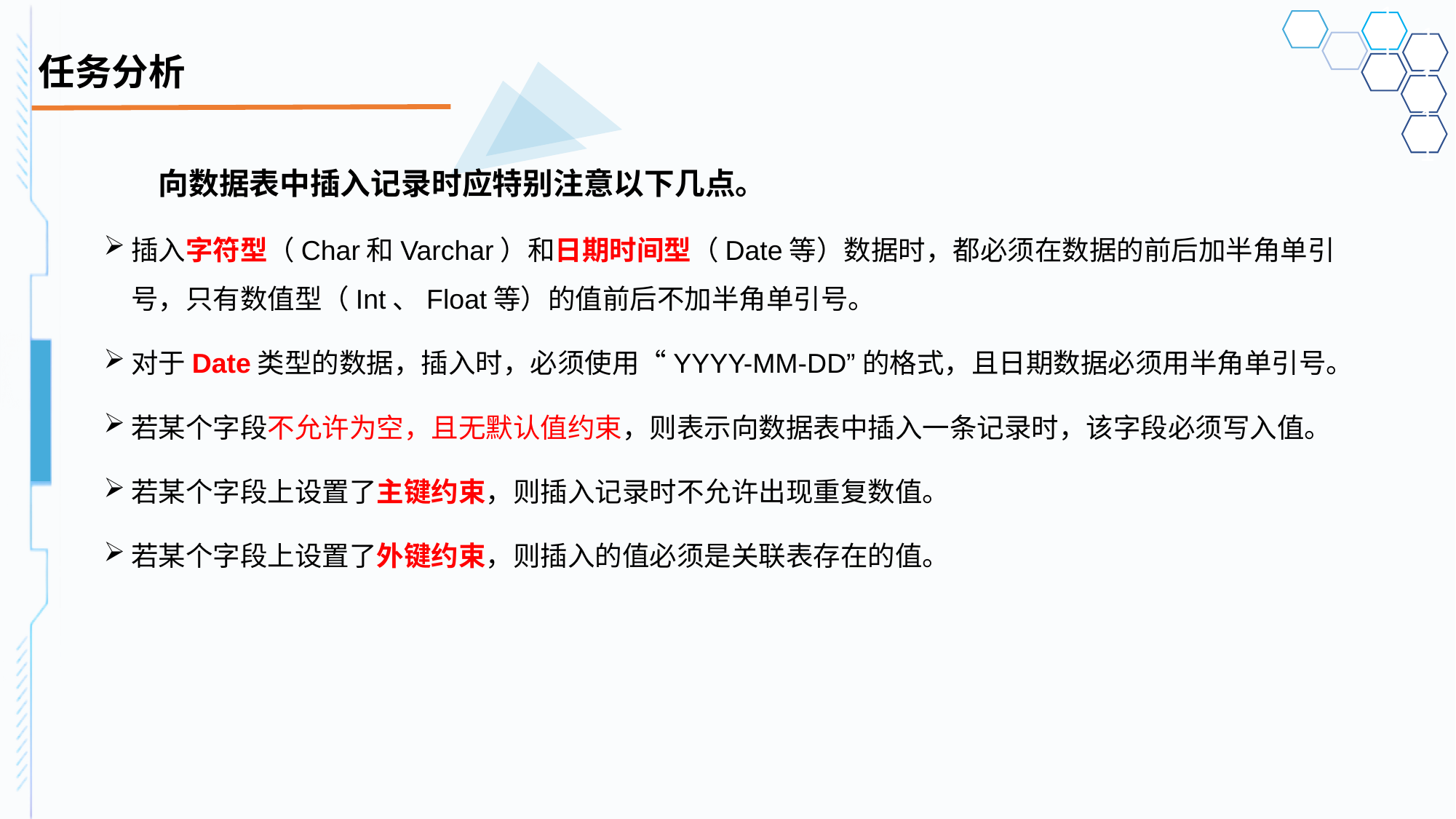

# 任务分析

向数据表中插入记录时应特别注意以下几点。
插入字符型（Char和Varchar）和日期时间型（Date等）数据时，都必须在数据的前后加半角单引号，只有数值型（Int、Float等）的值前后不加半角单引号。
对于Date类型的数据，插入时，必须使用“YYYY-MM-DD”的格式，且日期数据必须用半角单引号。
若某个字段不允许为空，且无默认值约束，则表示向数据表中插入一条记录时，该字段必须写入值。
若某个字段上设置了主键约束，则插入记录时不允许出现重复数值。
若某个字段上设置了外键约束，则插入的值必须是关联表存在的值。